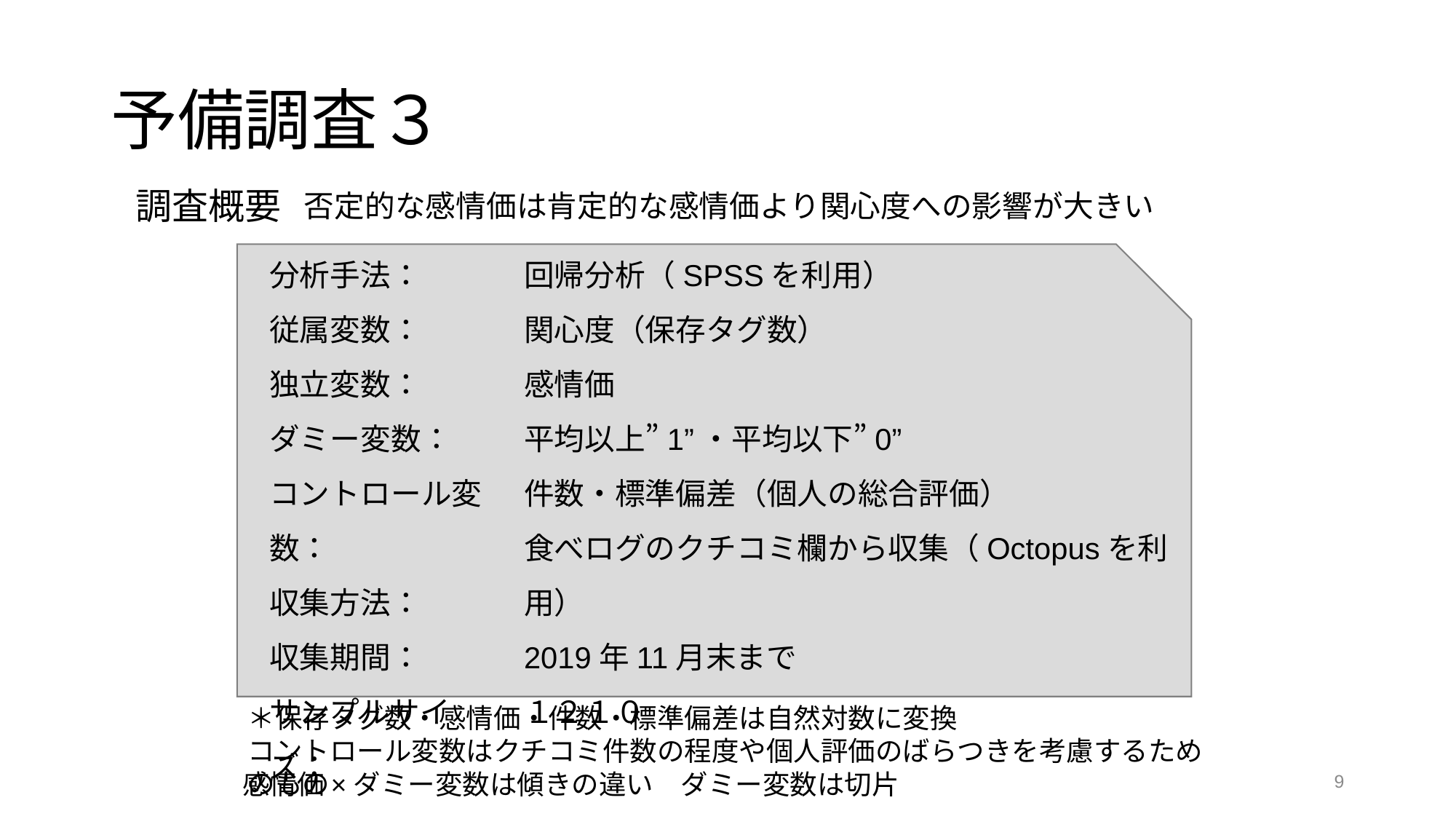

# 予備調査３
調査概要
否定的な感情価は肯定的な感情価より関心度への影響が大きい
分析手法：
従属変数：
独立変数：
ダミー変数：
コントロール変数：
収集方法：
収集期間：
サンプルサイズ：
回帰分析（SPSSを利用）
関心度（保存タグ数）
感情価
平均以上”1”・平均以下”0”
件数・標準偏差（個人の総合評価）
食べログのクチコミ欄から収集（Octopusを利用）
2019年11月末まで
１２１０

＊保存タグ数・感情価・件数・標準偏差は自然対数に変換
コントロール変数はクチコミ件数の程度や個人評価のばらつきを考慮するためのもの

9
感情価×ダミー変数は傾きの違い　ダミー変数は切片